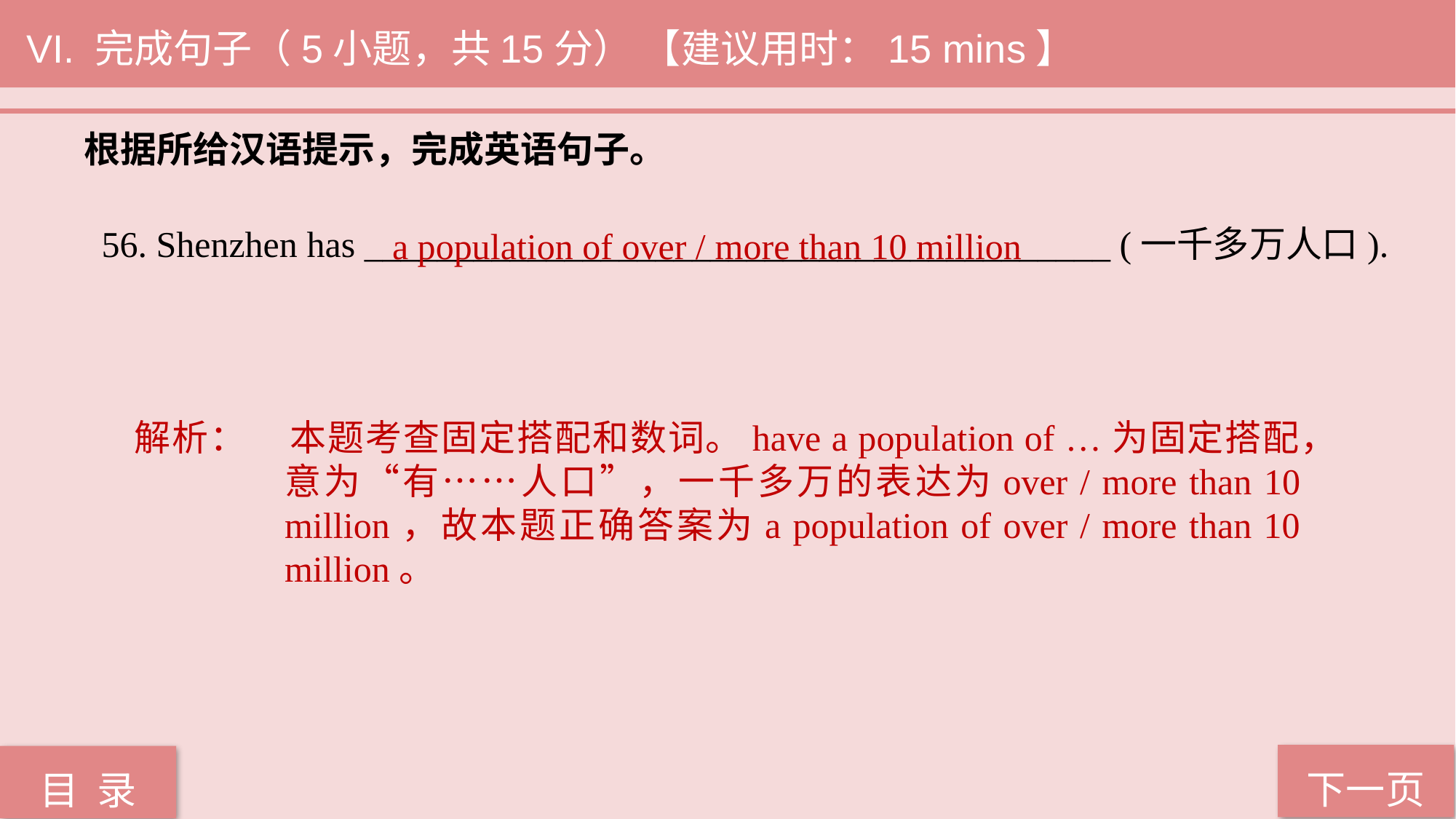

VI. 完成句子（5小题，共15分） 【建议用时：15 mins】
根据所给汉语提示，完成英语句子。
a population of over / more than 10 million
56. Shenzhen has _________________________________________ (一千多万人口).
解析：	本题考查固定搭配和数词。have a population of …为固定搭配，意为“有……人口”，一千多万的表达为over / more than 10 million，故本题正确答案为a population of over / more than 10 million。